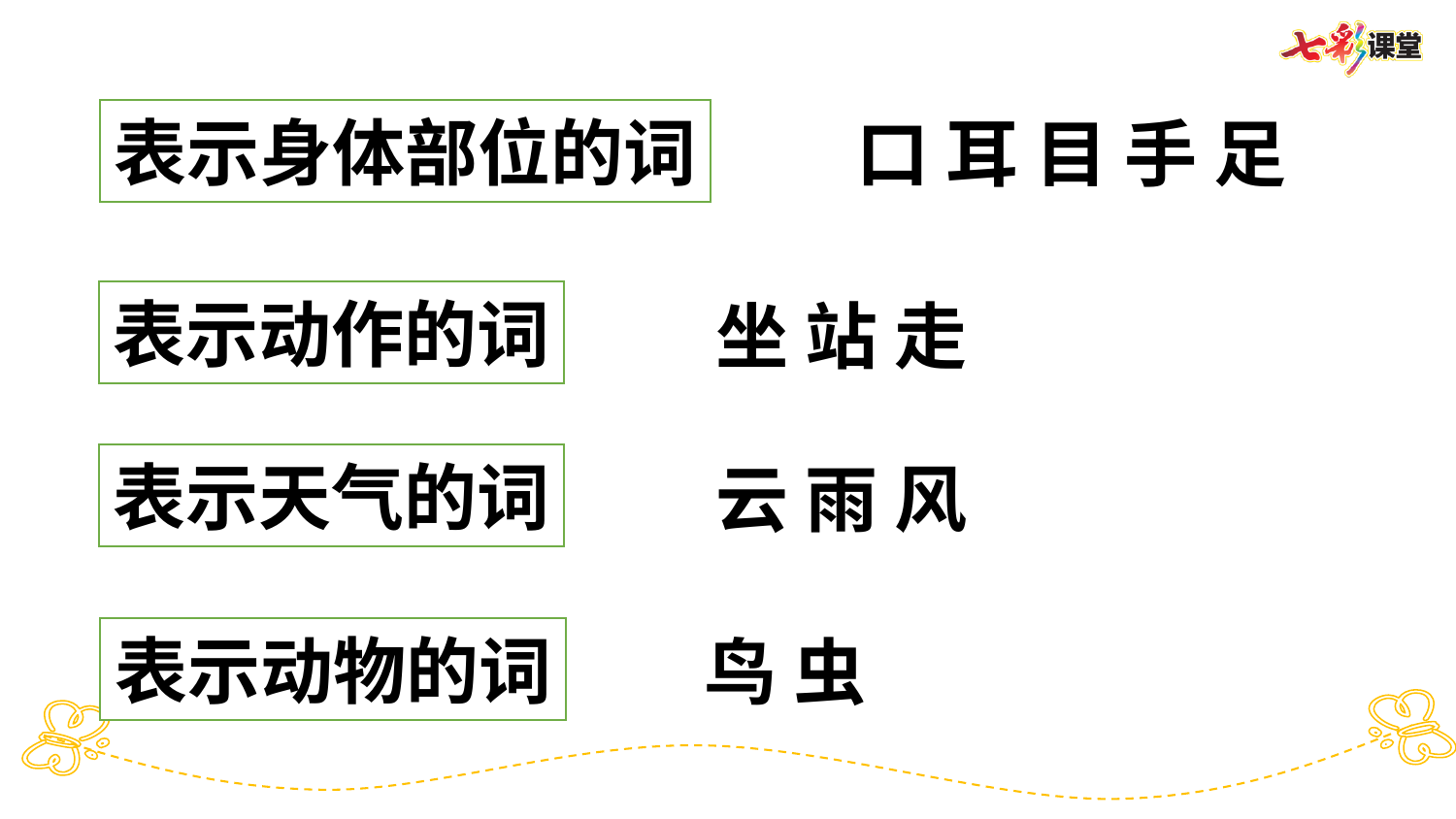

表示身体部位的词
口 耳 目 手 足
表示动作的词
坐 站 走
表示天气的词
云 雨 风
表示动物的词
鸟 虫